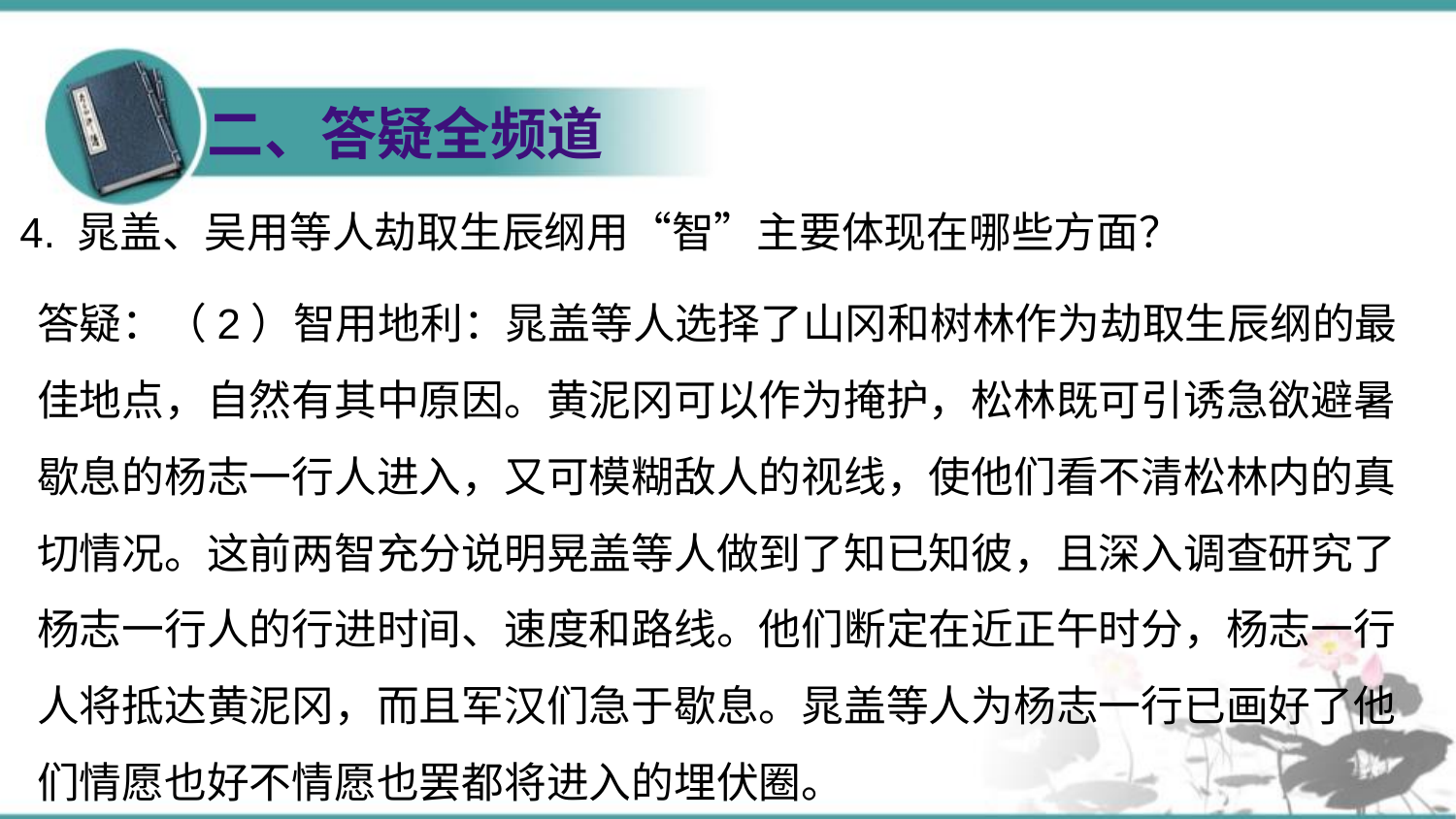

二、答疑全频道
4. 晁盖、吴用等人劫取生辰纲用“智”主要体现在哪些方面？
答疑：（2）智用地利：晁盖等人选择了山冈和树林作为劫取生辰纲的最佳地点，自然有其中原因。黄泥冈可以作为掩护，松林既可引诱急欲避暑歇息的杨志一行人进入，又可模糊敌人的视线，使他们看不清松林内的真切情况。这前两智充分说明晃盖等人做到了知已知彼，且深入调查研究了杨志一行人的行进时间、速度和路线。他们断定在近正午时分，杨志一行人将抵达黄泥冈，而且军汉们急于歇息。晁盖等人为杨志一行已画好了他们情愿也好不情愿也罢都将进入的埋伏圈。